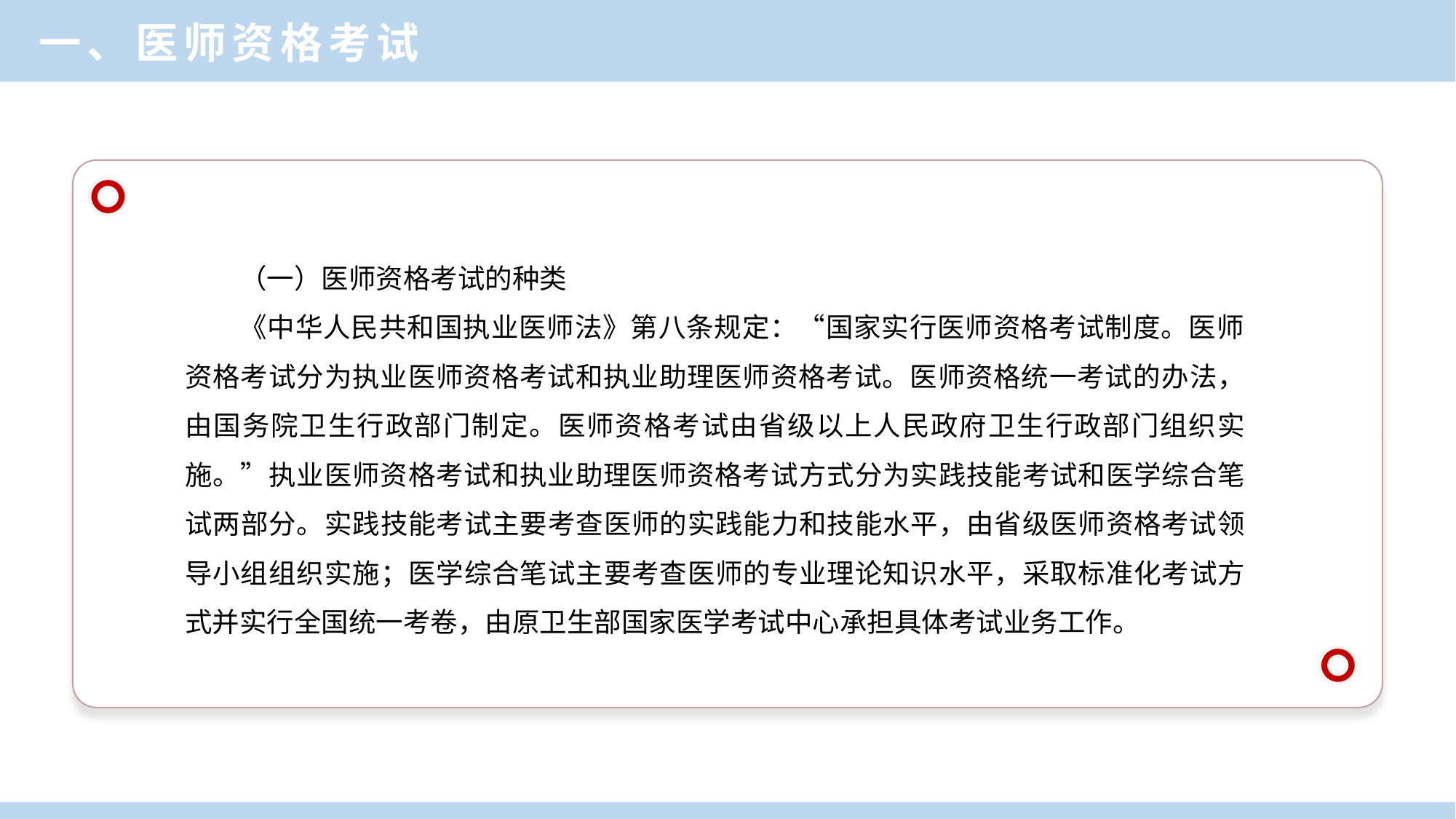

一、医师资格考试

（一）医师资格考试的种类
《中华人民共和国执业医师法》第八条规定：“国家实行医师资格考试制度。医师资格考试分为执业医师资格考试和执业助理医师资格考试。医师资格统一考试的办法，由国务院卫生行政部门制定。医师资格考试由省级以上人民政府卫生行政部门组织实施。”执业医师资格考试和执业助理医师资格考试方式分为实践技能考试和医学综合笔试两部分。实践技能考试主要考查医师的实践能力和技能水平，由省级医师资格考试领导小组组织实施；医学综合笔试主要考查医师的专业理论知识水平，采取标准化考试方式并实行全国统一考卷，由原卫生部国家医学考试中心承担具体考试业务工作。